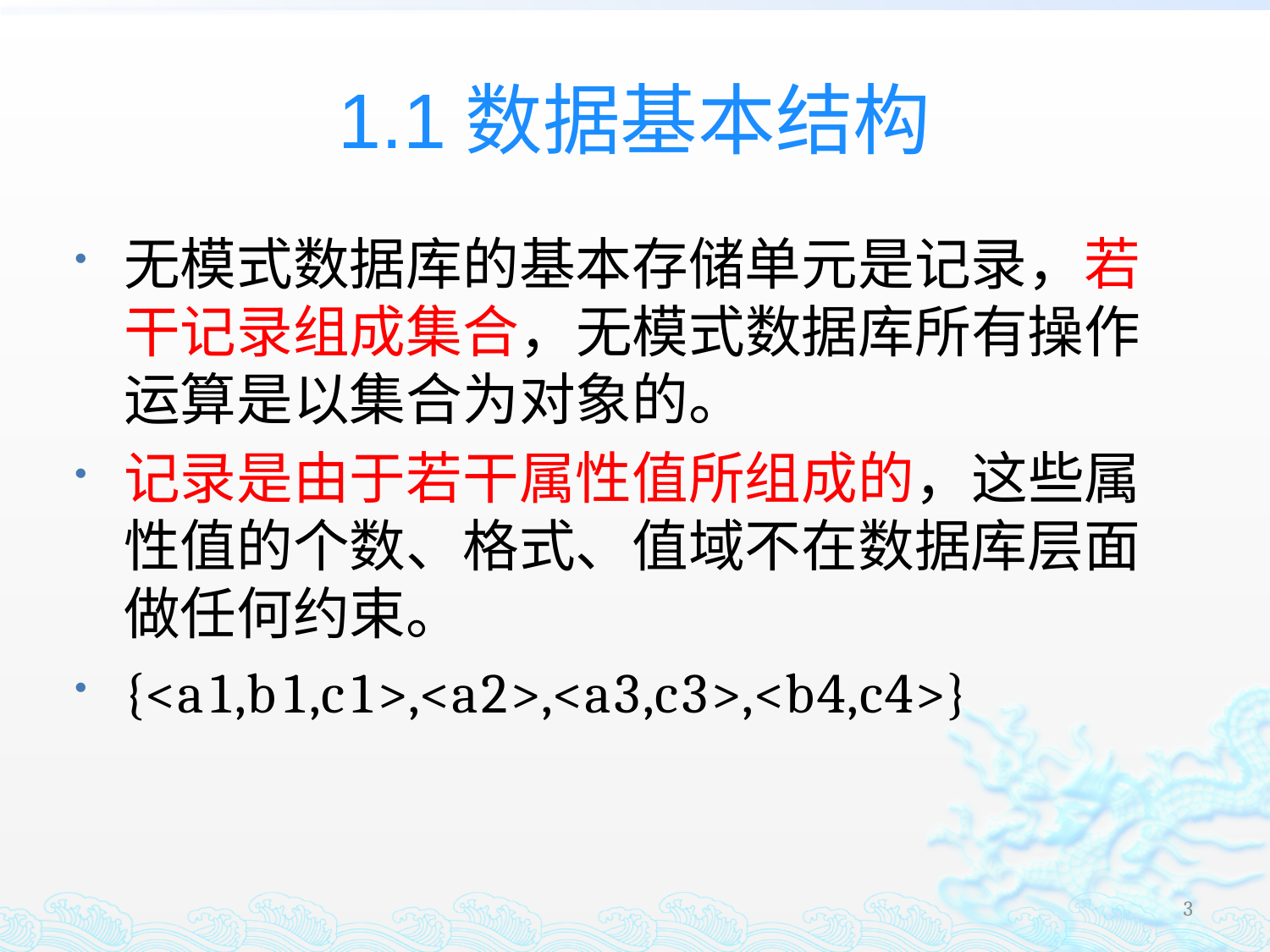

# 1.1数据基本结构
无模式数据库的基本存储单元是记录，若干记录组成集合，无模式数据库所有操作运算是以集合为对象的。
记录是由于若干属性值所组成的，这些属性值的个数、格式、值域不在数据库层面做任何约束。
{<a1,b1,c1>,<a2>,<a3,c3>,<b4,c4>}

3